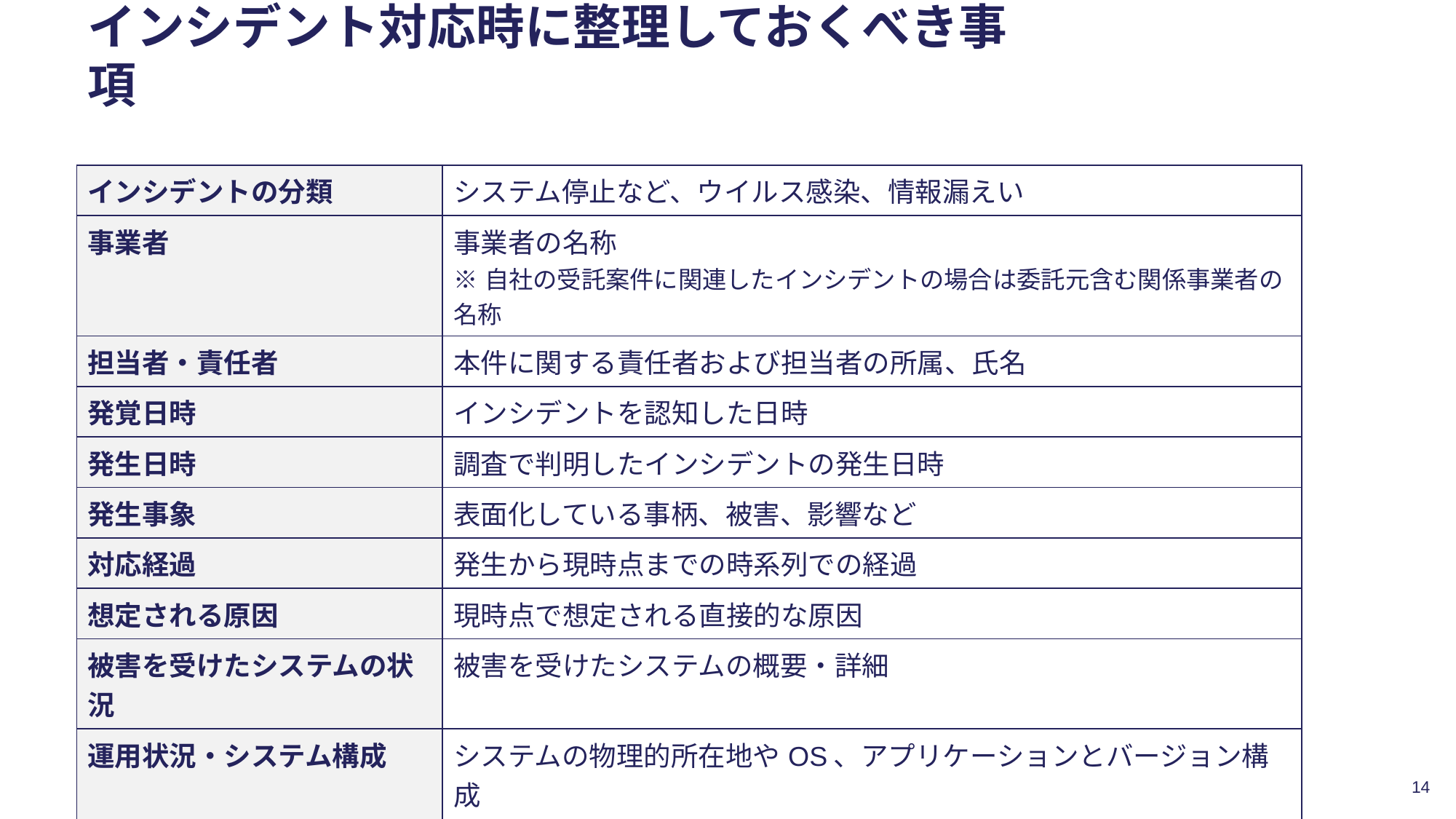

# ステップ３ 復旧・再発防止 インシデント対応時に整理しておくべき事項
| インシデントの分類 | システム停止など、ウイルス感染、情報漏えい |
| --- | --- |
| 事業者 | 事業者の名称 ※自社の受託案件に関連したインシデントの場合は委託元含む関係事業者の名称 |
| 担当者・責任者 | 本件に関する責任者および担当者の所属、氏名 |
| 発覚日時 | インシデントを認知した日時 |
| 発生日時 | 調査で判明したインシデントの発生日時 |
| 発生事象 | 表面化している事柄、被害、影響など |
| 対応経過 | 発生から現時点までの時系列での経過 |
| 想定される原因 | 現時点で想定される直接的な原因 |
| 被害を受けたシステムの状況 | 被害を受けたシステムの概要・詳細 |
| 運用状況・システム構成 | システムの物理的所在地やOS、アプリケーションとバージョン構成 ※可能であれば簡単な構成図等も併記 システムの運用状況やセキュリティツール・サービスの利用状況等 |
14